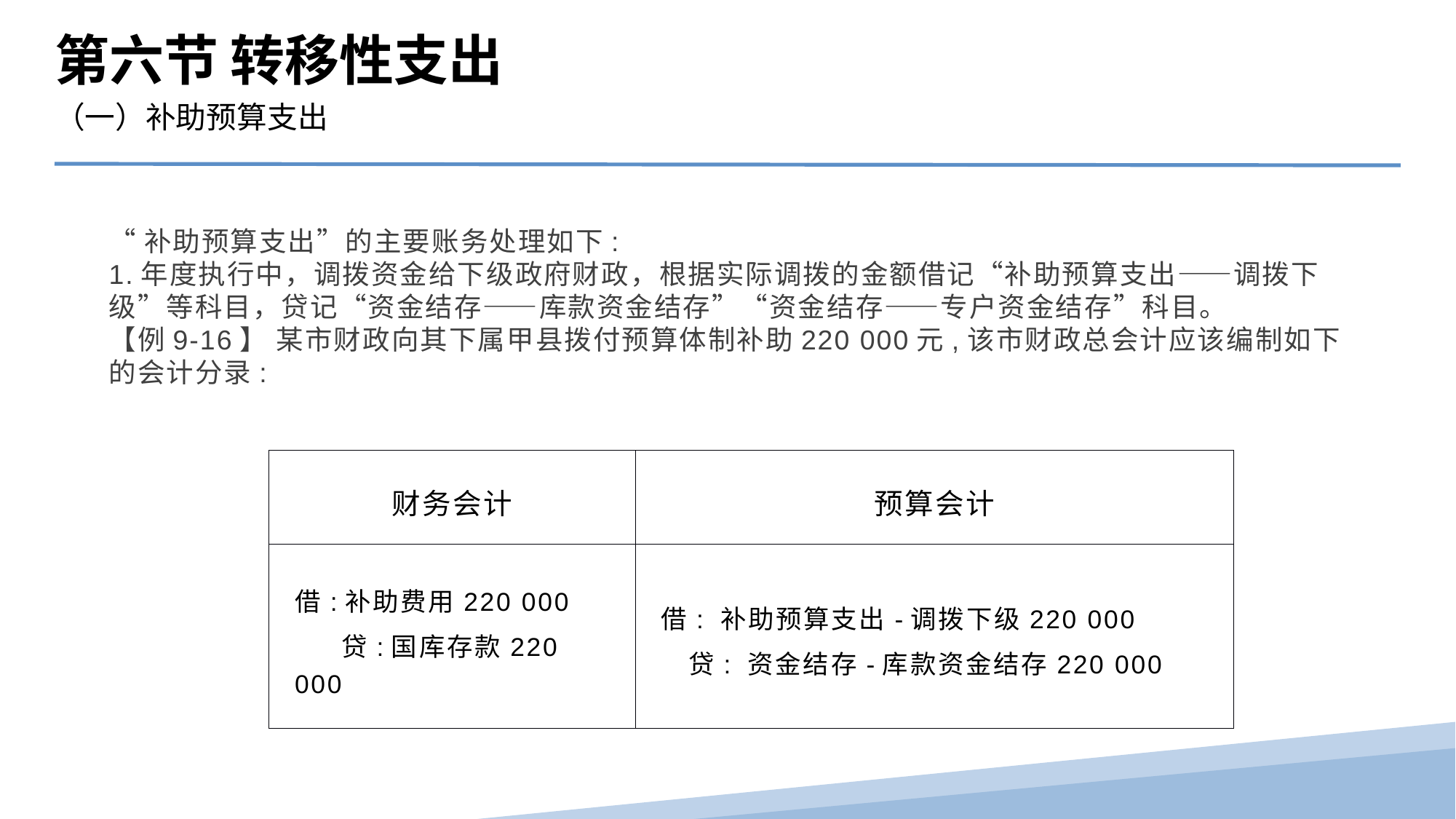

第六节 转移性支出
（一）补助预算支出
“补助预算支出”的主要账务处理如下:
1.年度执行中，调拨资金给下级政府财政，根据实际调拨的金额借记“补助预算支出——调拨下级”等科目，贷记“资金结存——库款资金结存”“资金结存——专户资金结存”科目。
【例9-16】 某市财政向其下属甲县拨付预算体制补助220 000元,该市财政总会计应该编制如下的会计分录:

| 财务会计 | 预算会计 |
| --- | --- |
| 借:补助费用220 000 贷:国库存款220 000 | 借: 补助预算支出-调拨下级220 000 贷: 资金结存-库款资金结存220 000 |